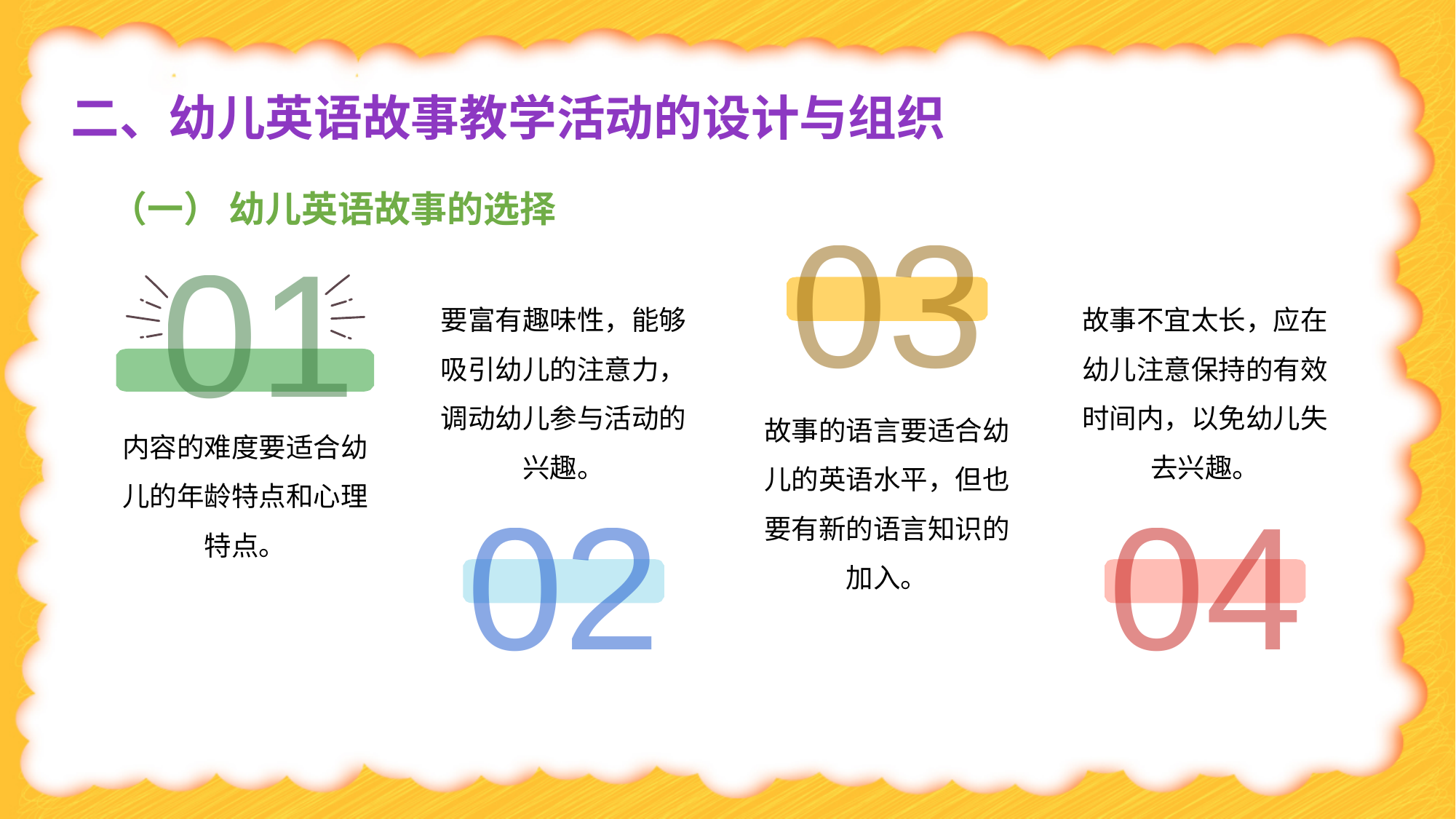

二、幼儿英语故事教学活动的设计与组织
（一） 幼儿英语故事的选择

03
01

要富有趣味性，能够吸引幼儿的注意力，调动幼儿参与活动的兴趣。
故事不宜太长，应在幼儿注意保持的有效时间内，以免幼儿失去兴趣。

故事的语言要适合幼儿的英语水平，但也要有新的语言知识的加入。
内容的难度要适合幼儿的年龄特点和心理特点。
04
02